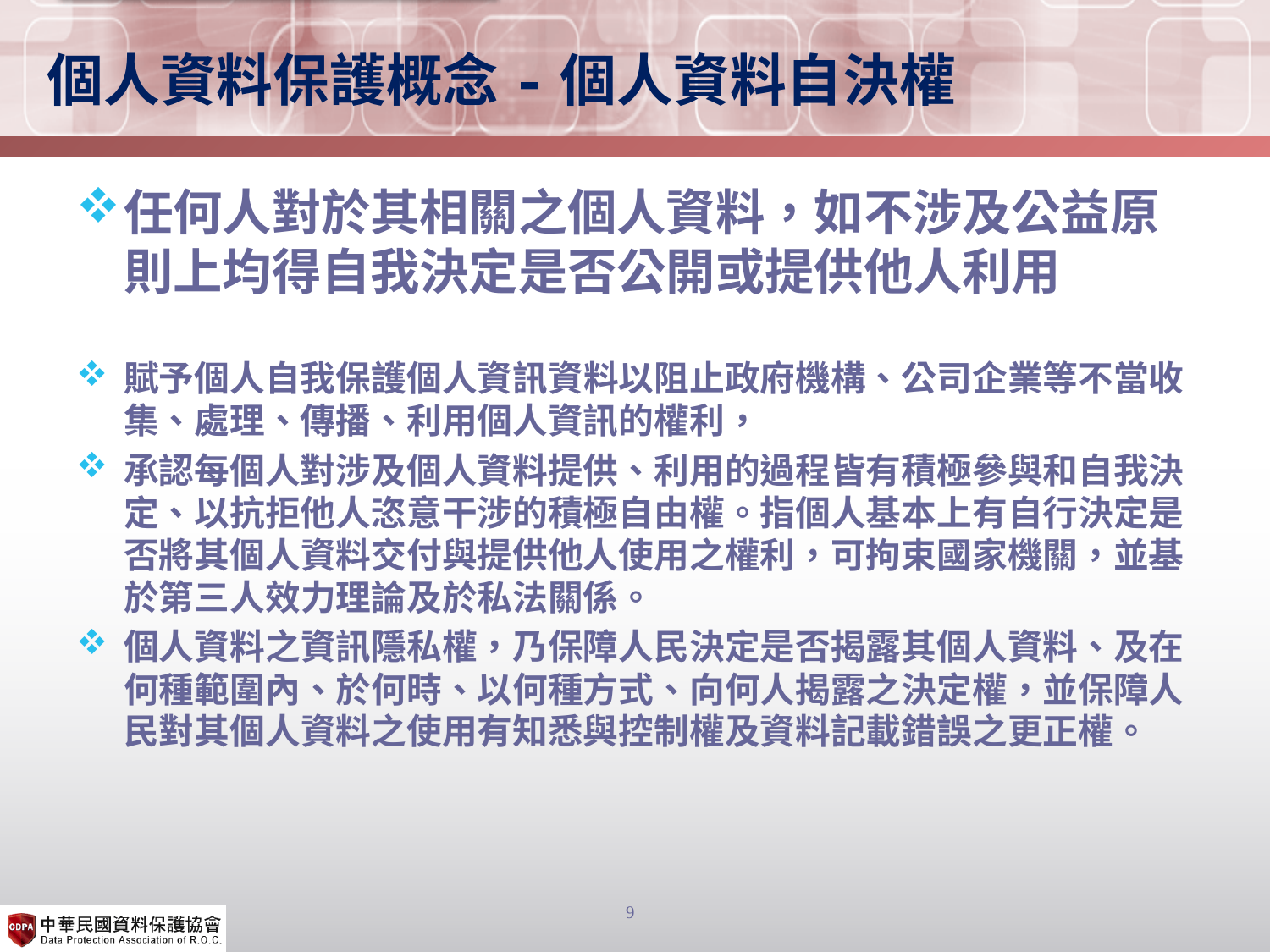

# 個人資料保護概念-個人資料自決權
任何人對於其相關之個人資料，如不涉及公益原則上均得自我決定是否公開或提供他人利用

賦予個人自我保護個人資訊資料以阻止政府機構、公司企業等不當收集、處理、傳播、利用個人資訊的權利，
承認每個人對涉及個人資料提供、利用的過程皆有積極參與和自我決定、以抗拒他人恣意干涉的積極自由權。指個人基本上有自行決定是否將其個人資料交付與提供他人使用之權利，可拘束國家機關，並基於第三人效力理論及於私法關係。
個人資料之資訊隱私權，乃保障人民決定是否揭露其個人資料、及在何種範圍內、於何時、以何種方式、向何人揭露之決定權，並保障人民對其個人資料之使用有知悉與控制權及資料記載錯誤之更正權。

9